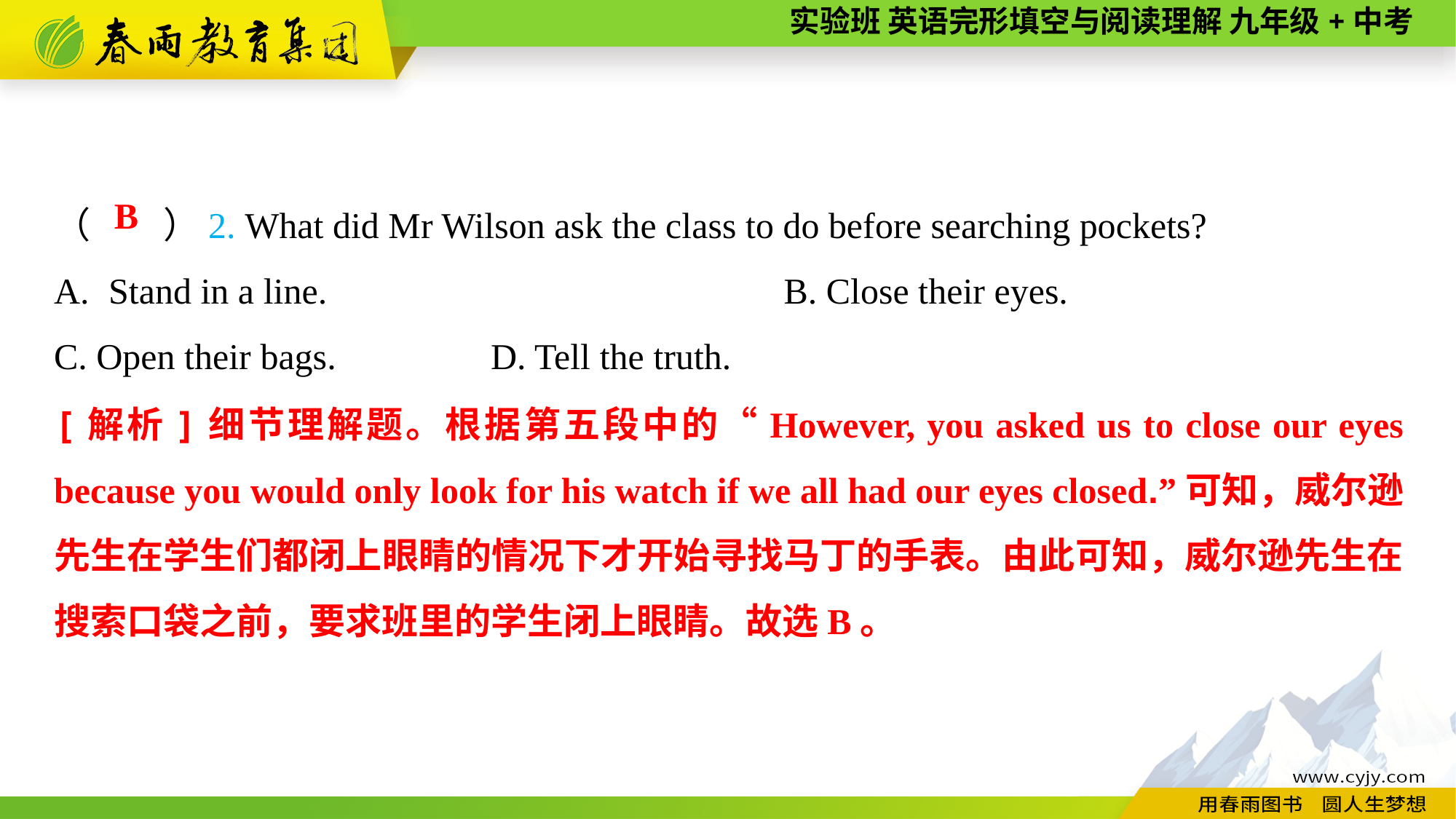

（　　）2. What did Mr Wilson ask the class to do before searching pockets?
Stand in a line.		B. Close their eyes.
C. Open their bags.		D. Tell the truth.
B
[解析]细节理解题。根据第五段中的“However, you asked us to close our eyes because you would only look for his watch if we all had our eyes closed.”可知，威尔逊先生在学生们都闭上眼睛的情况下才开始寻找马丁的手表。由此可知，威尔逊先生在搜索口袋之前，要求班里的学生闭上眼睛。故选B。